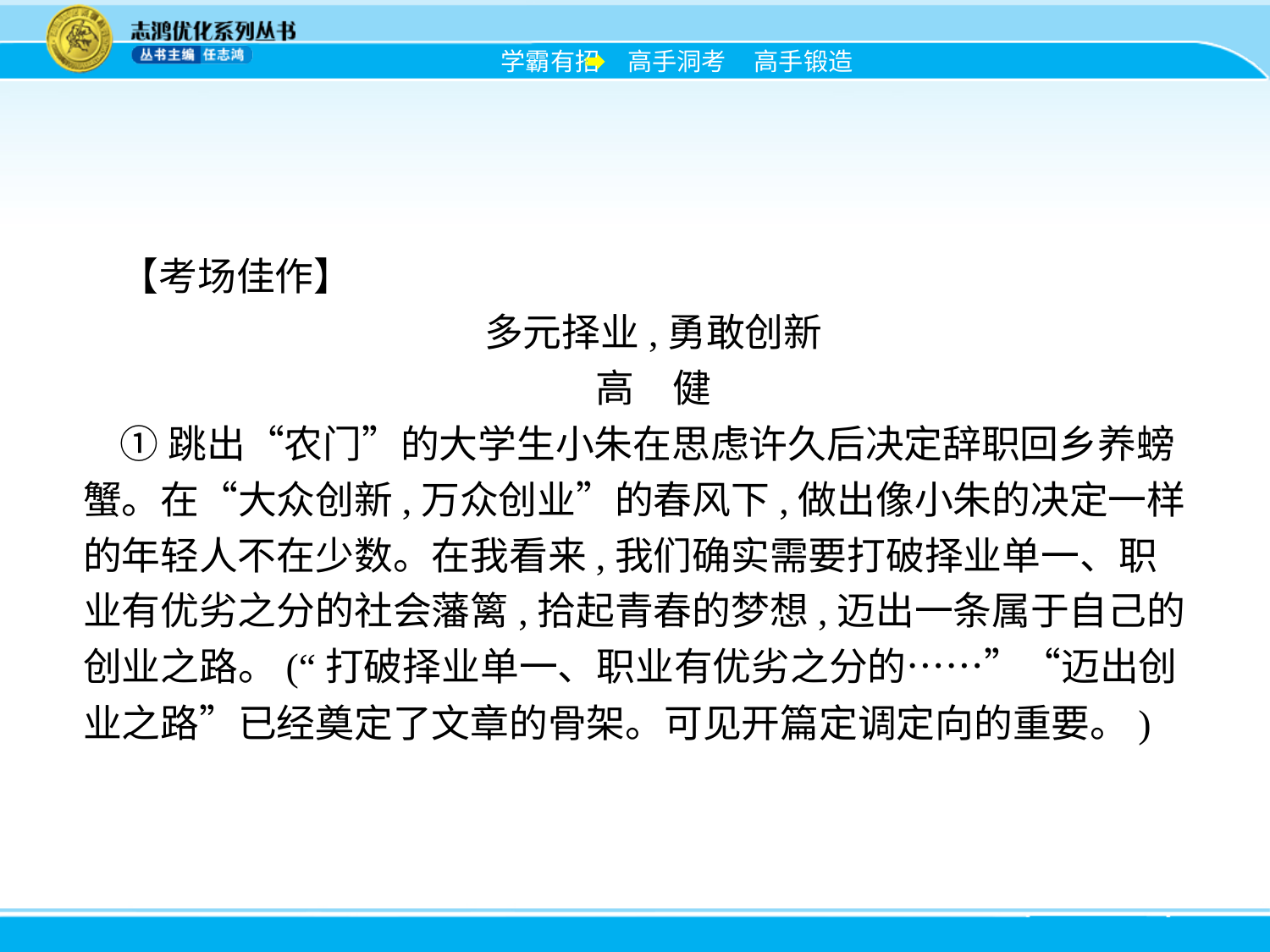

【考场佳作】
多元择业,勇敢创新
高　健
①跳出“农门”的大学生小朱在思虑许久后决定辞职回乡养螃蟹。在“大众创新,万众创业”的春风下,做出像小朱的决定一样的年轻人不在少数。在我看来,我们确实需要打破择业单一、职业有优劣之分的社会藩篱,拾起青春的梦想,迈出一条属于自己的创业之路。(“打破择业单一、职业有优劣之分的……”“迈出创业之路”已经奠定了文章的骨架。可见开篇定调定向的重要。)